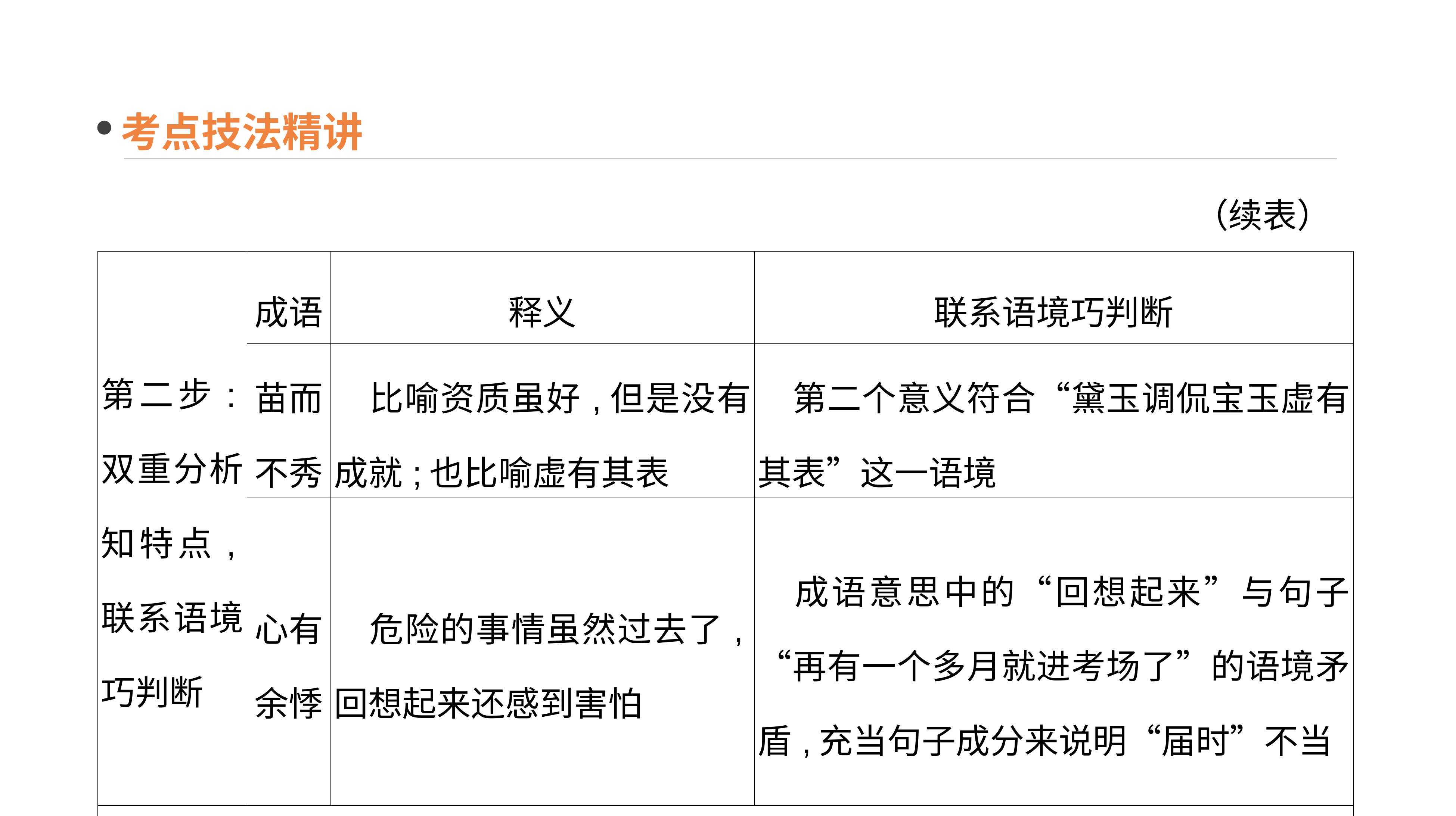

考点技法精讲

（续表）
| 第二步:双重分析知特点,联系语境巧判断 | 成语 | 释义 | 联系语境巧判断 |
| --- | --- | --- | --- |
|  | 苗而不秀 | 比喻资质虽好,但是没有成就;也比喻虚有其表 | 第二个意义符合“黛玉调侃宝玉虚有其表”这一语境 |
|  | 心有余悸 | 危险的事情虽然过去了,回想起来还感到害怕 | 成语意思中的“回想起来”与句子“再有一个多月就进考场了”的语境矛盾,充当句子成分来说明“届时”不当 |
| 确定答案 | C |  |  |